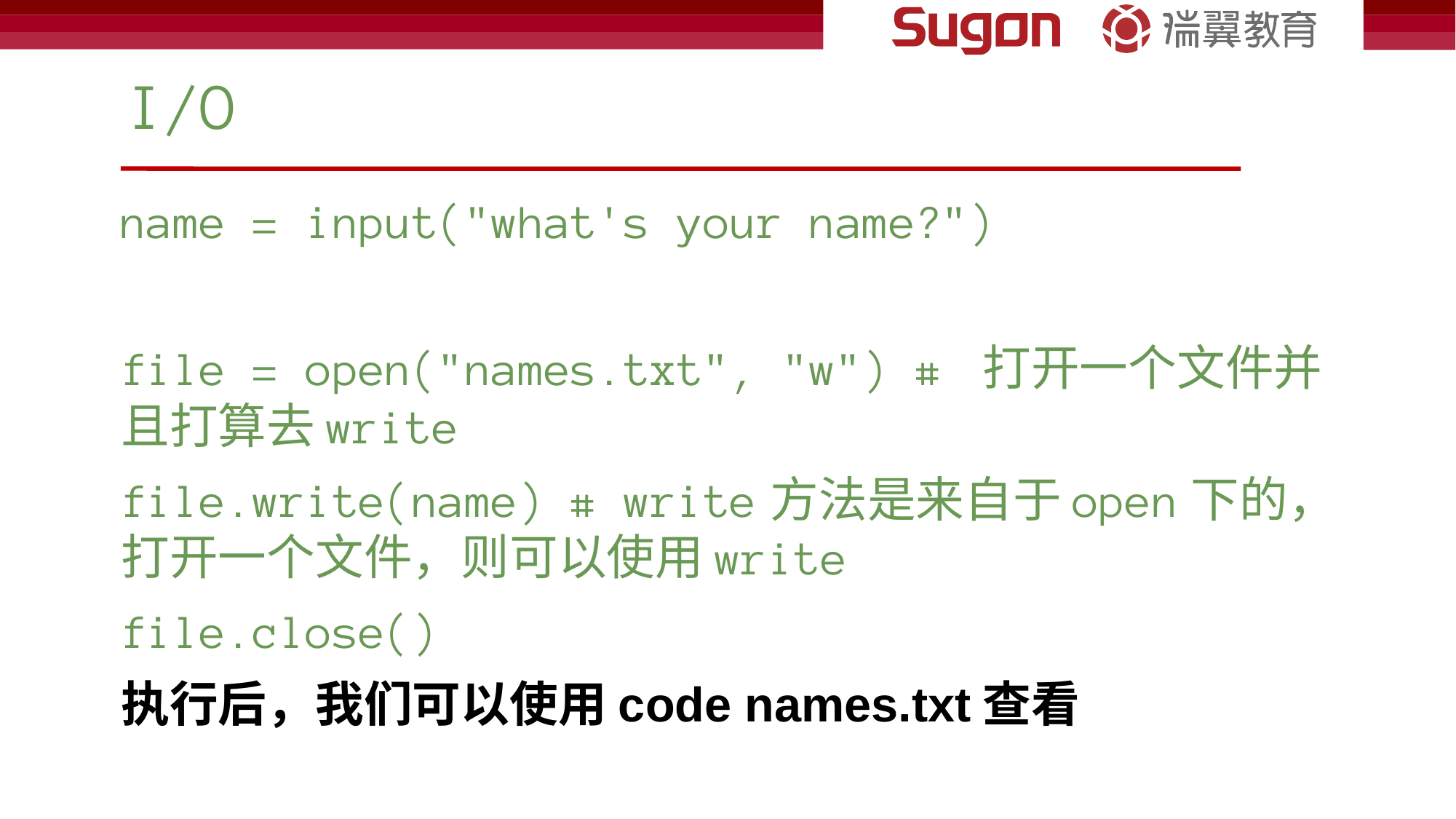

# I/O
name = input("what's your name?")

file = open("names.txt", "w") # 打开一个文件并且打算去write
file.write(name) # write方法是来自于open下的，打开一个文件，则可以使用write
file.close()
执行后，我们可以使用code names.txt查看